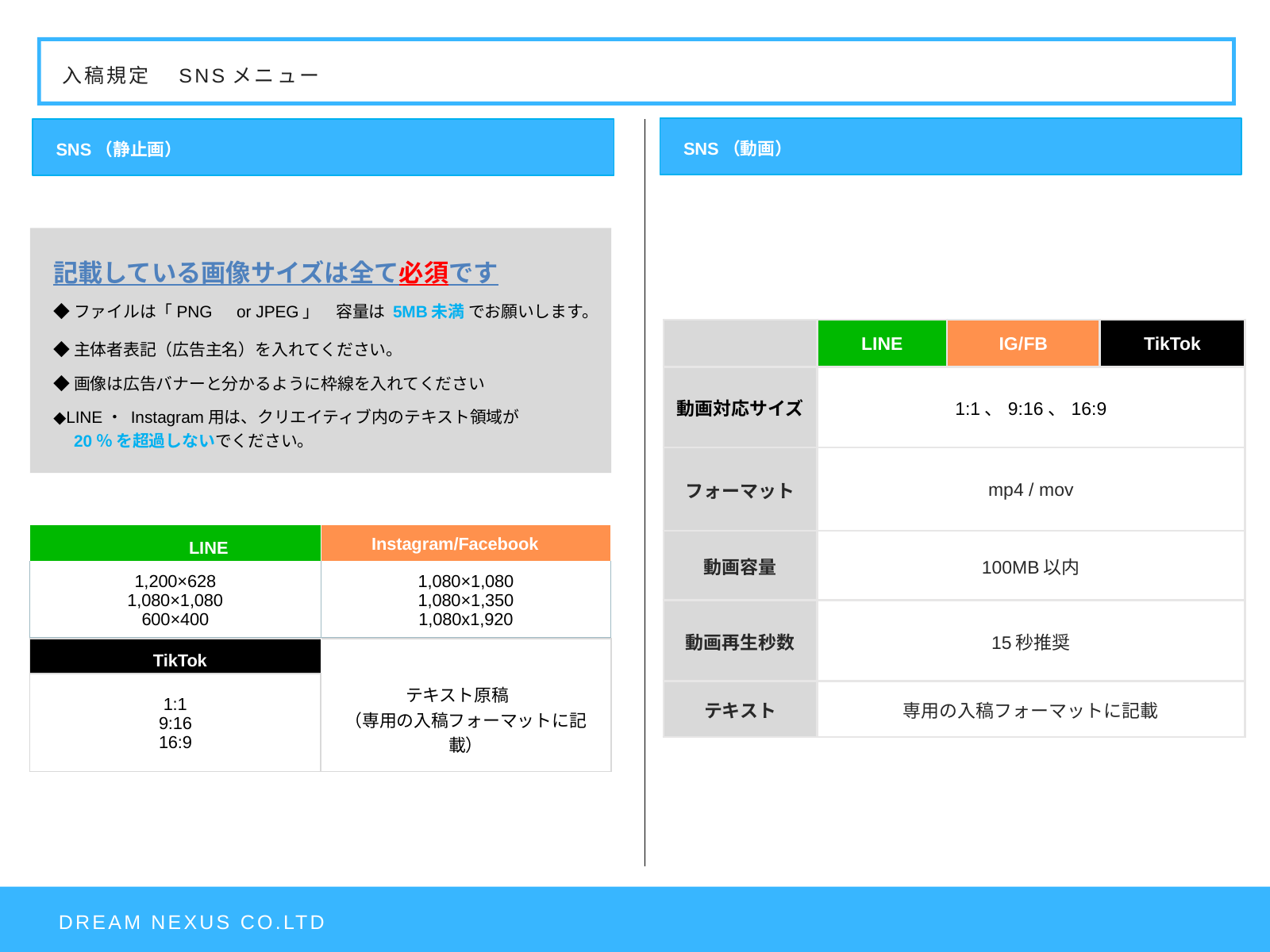

入稿規定　SNSメニュー
SNS（動画）
SNS（静止画）
記載している画像サイズは全て必須です
◆ファイルは「PNG　or JPEG」　容量は 5MB未満 でお願いします。

◆主体者表記（広告主名）を入れてください。
◆画像は広告バナーと分かるように枠線を入れてください
◆LINE・ Instagram用は、クリエイティブ内のテキスト領域が
　20％ を超過しないでください。
|  | LINE | IG/FB | TikTok |
| --- | --- | --- | --- |
| 動画対応サイズ | 1:1、9:16、16:9 | 1:1、16:9 |  |
| フォーマット | mp4 / mov | mp4 |  |
| 動画容量 | 100MB以内 | 4GBまで |  |
| 動画再生秒数 | 15秒推奨 | 15秒推奨 |  |
| テキスト | 専用の入稿フォーマットに記載 |  |  |
| LINE | Instagram/Facebook |
| --- | --- |
| 1,200×628 1,080×1,080 600×400 | 1,080×1,080 1,080×1,350 1,080x1,920 |
| TikTok | TikTok |
| --- | --- |
| 1:1 9:16 16:9 | テキスト原稿　 （専用の入稿フォーマットに記載） |

DREAM NEXUS CO.LTD